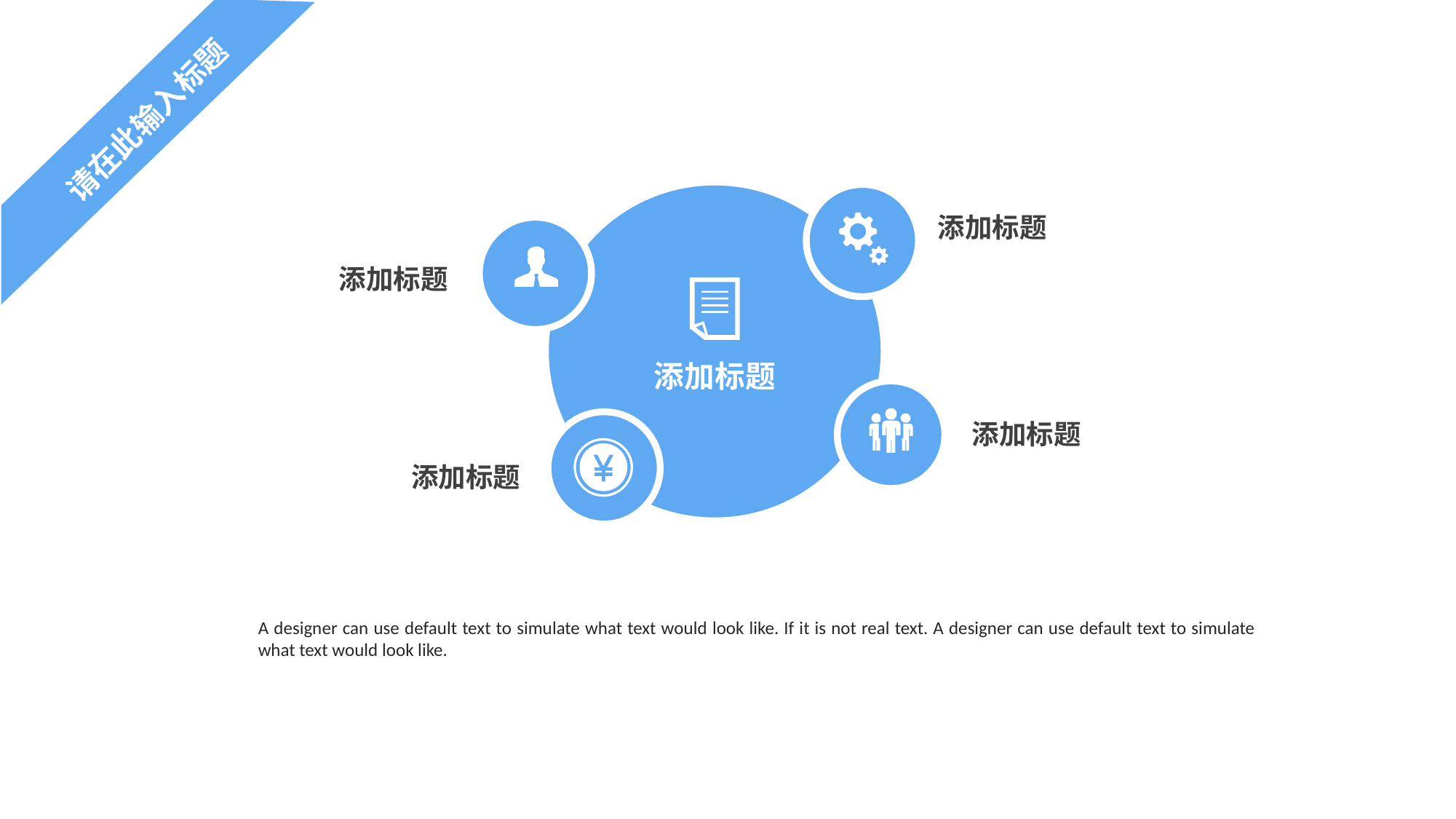

请在此输入标题

添加标题
添加标题

添加标题

添加标题

添加标题
A designer can use default text to simulate what text would look like. If it is not real text. A designer can use default text to simulate what text would look like.